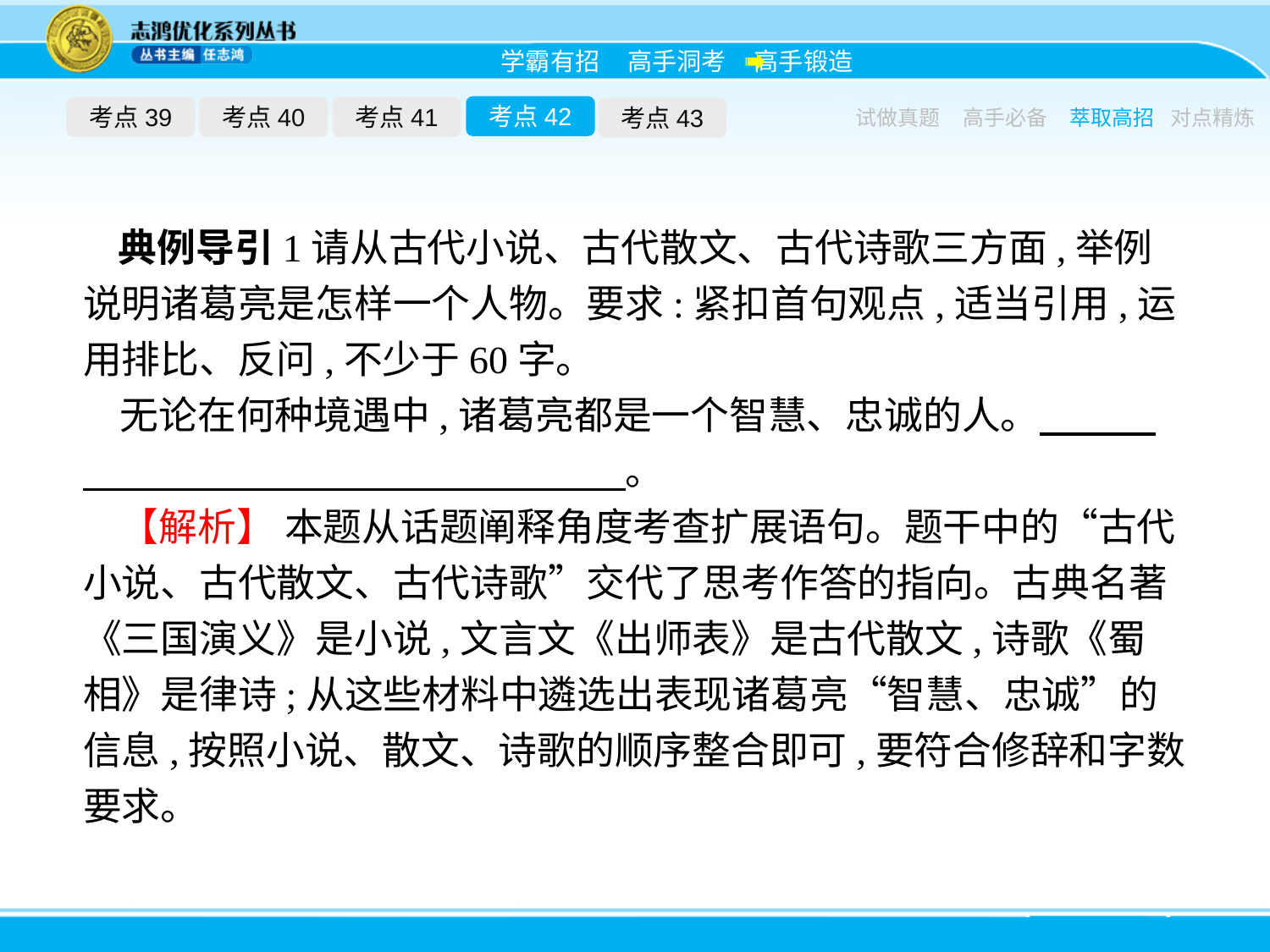

考点42
考点39
考点40
考点41
考点43
试做真题
高手必备
萃取高招
对点精炼
典例导引1请从古代小说、古代散文、古代诗歌三方面,举例说明诸葛亮是怎样一个人物。要求:紧扣首句观点,适当引用,运用排比、反问,不少于60字。
无论在何种境遇中,诸葛亮都是一个智慧、忠诚的人。　　　　　　　　　　　　　　　　　。
【解析】 本题从话题阐释角度考查扩展语句。题干中的“古代小说、古代散文、古代诗歌”交代了思考作答的指向。古典名著《三国演义》是小说,文言文《出师表》是古代散文,诗歌《蜀相》是律诗;从这些材料中遴选出表现诸葛亮“智慧、忠诚”的信息,按照小说、散文、诗歌的顺序整合即可,要符合修辞和字数要求。